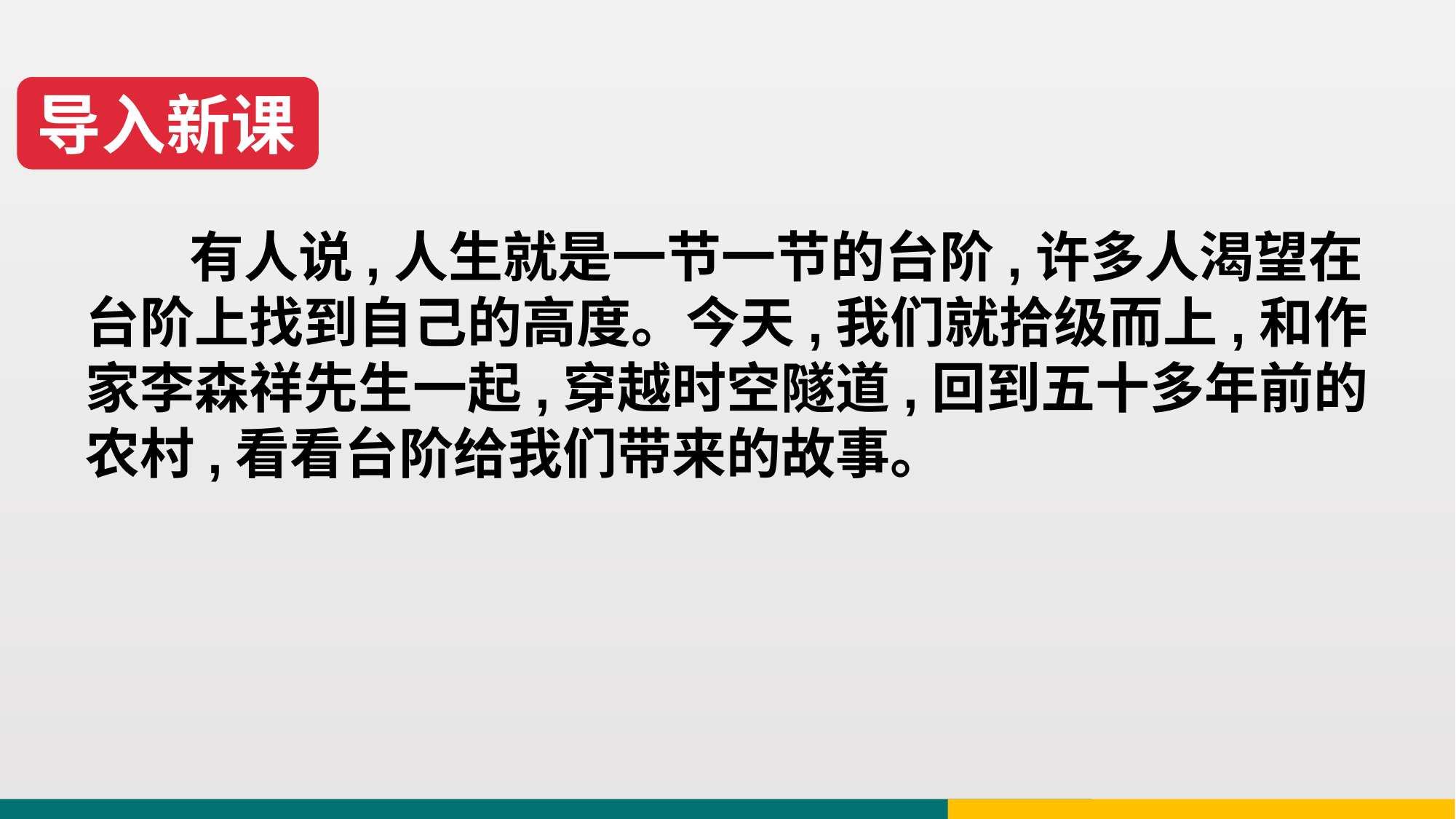

导入新课
       有人说,人生就是一节一节的台阶,许多人渴望在台阶上找到自己的高度。今天,我们就拾级而上,和作家李森祥先生一起,穿越时空隧道,回到五十多年前的农村,看看台阶给我们带来的故事。